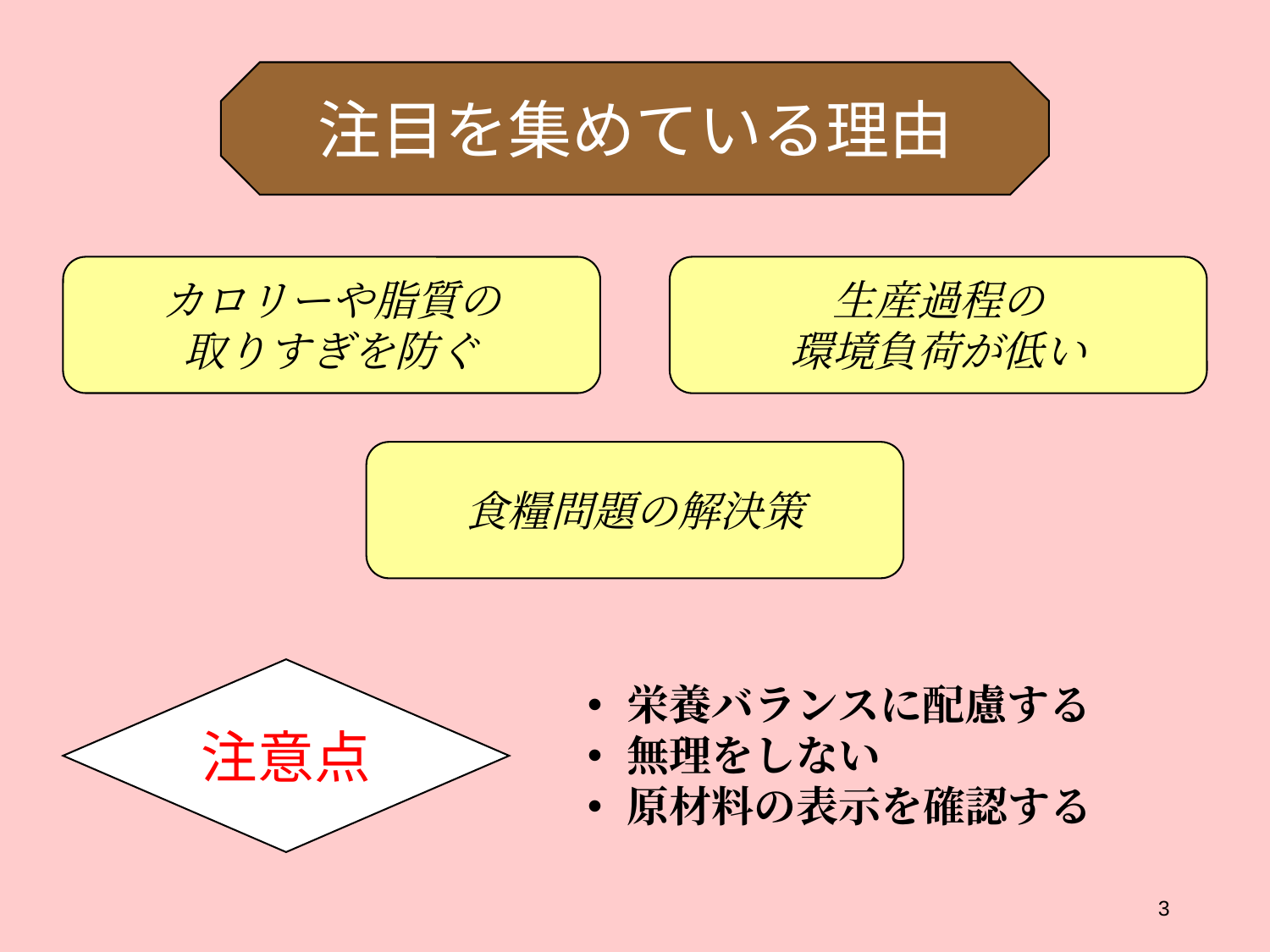

注目を集めている理由
カロリーや脂質の
取りすぎを防ぐ
生産過程の
環境負荷が低い
食糧問題の解決策
注意点
栄養バランスに配慮する
無理をしない
原材料の表示を確認する
3